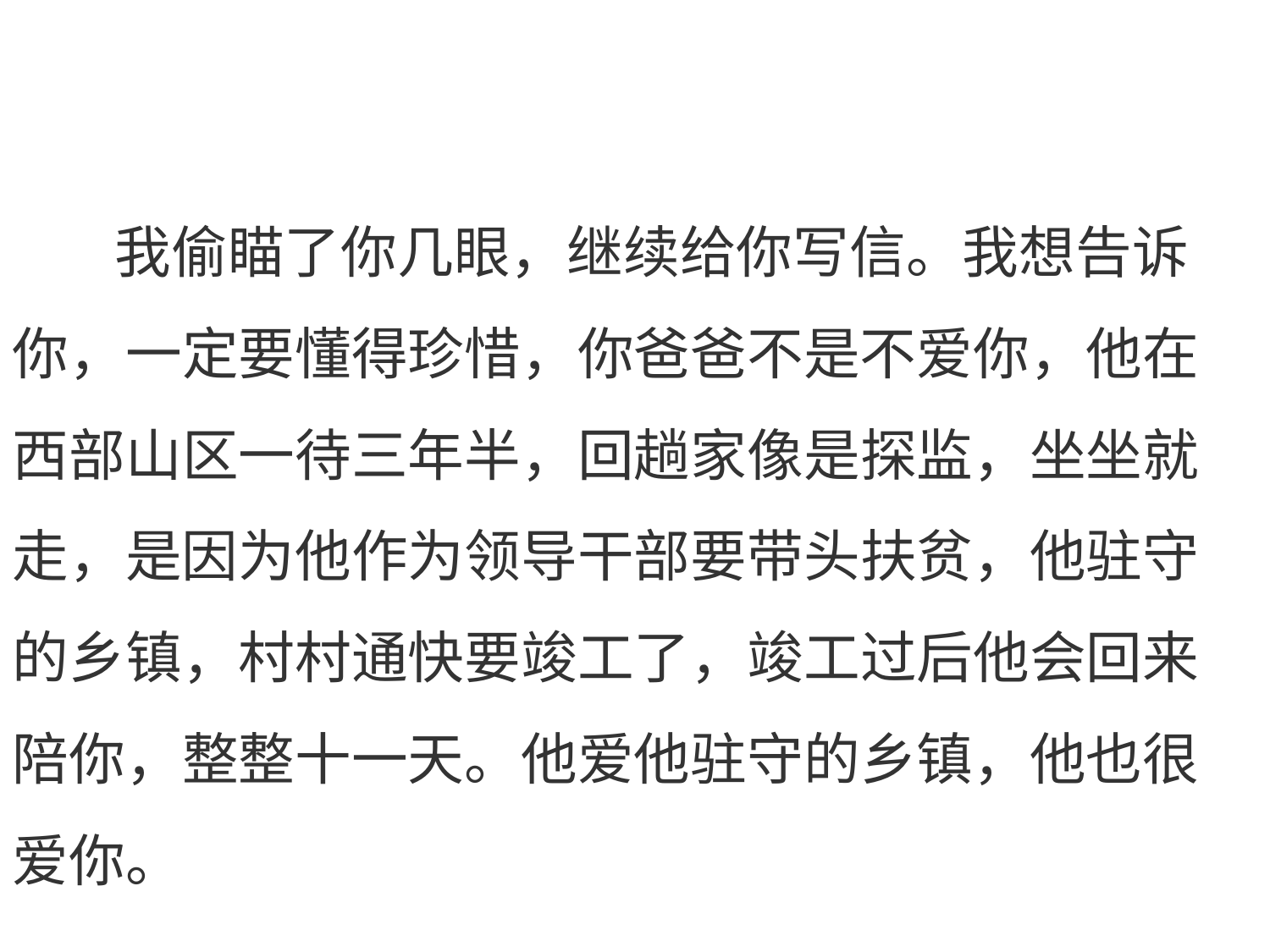

我偷瞄了你几眼，继续给你写信。我想告诉你，一定要懂得珍惜，你爸爸不是不爱你，他在西部山区一待三年半，回趟家像是探监，坐坐就走，是因为他作为领导干部要带头扶贫，他驻守的乡镇，村村通快要竣工了，竣工过后他会回来陪你，整整十一天。他爱他驻守的乡镇，他也很爱你。